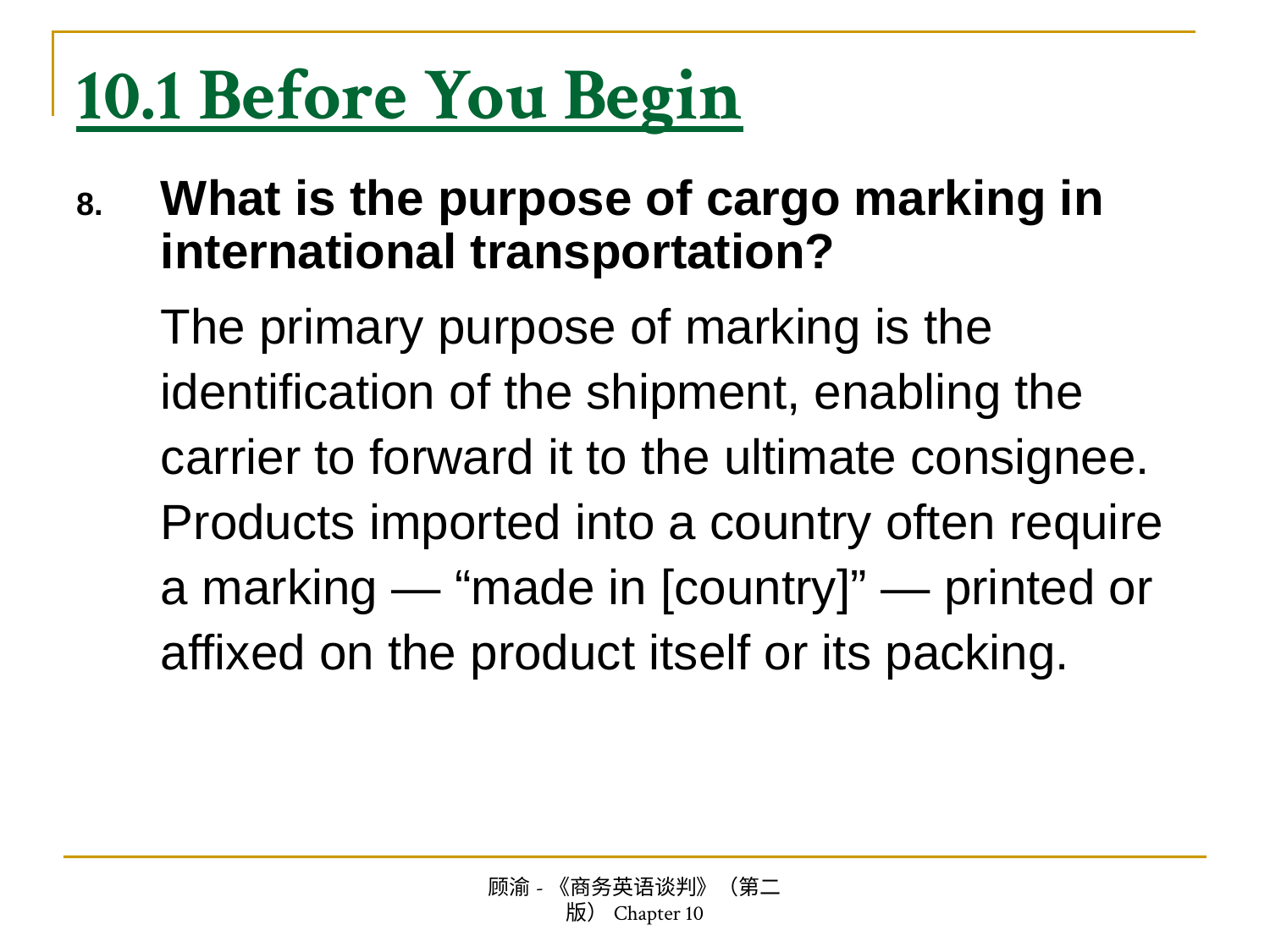

# 10.1 Before You Begin
What is the purpose of cargo marking in international transportation?
The primary purpose of marking is the identification of the shipment, enabling the carrier to forward it to the ultimate consignee. Products imported into a country often require a marking — “made in [country]” — printed or affixed on the product itself or its packing.

14
顾渝-《商务英语谈判》（第二版）Chapter 10